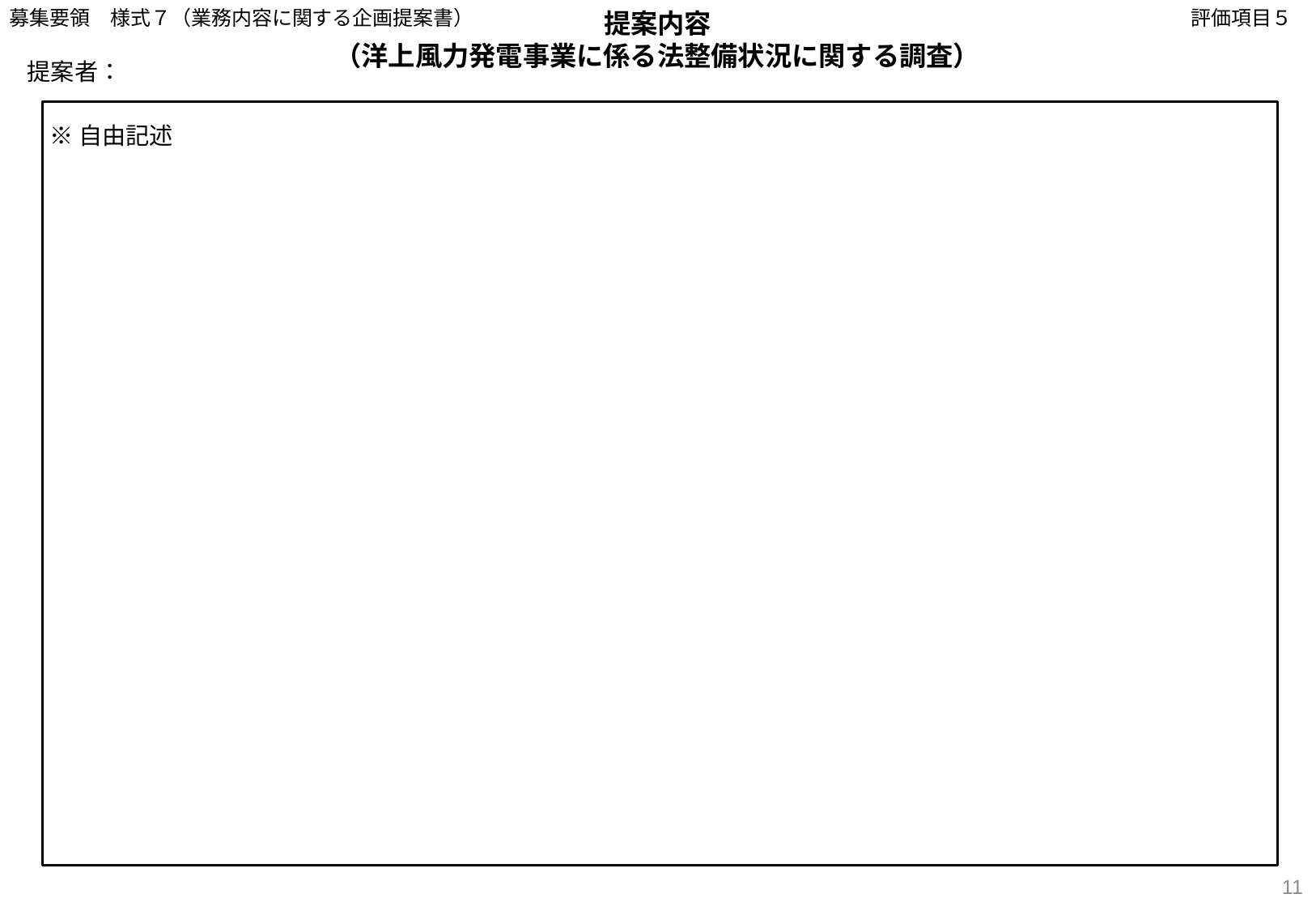

募集要領　様式７（業務内容に関する企画提案書）
評価項目５
提案内容
（洋上風力発電事業に係る法整備状況に関する調査）
提案者：

※自由記述
11